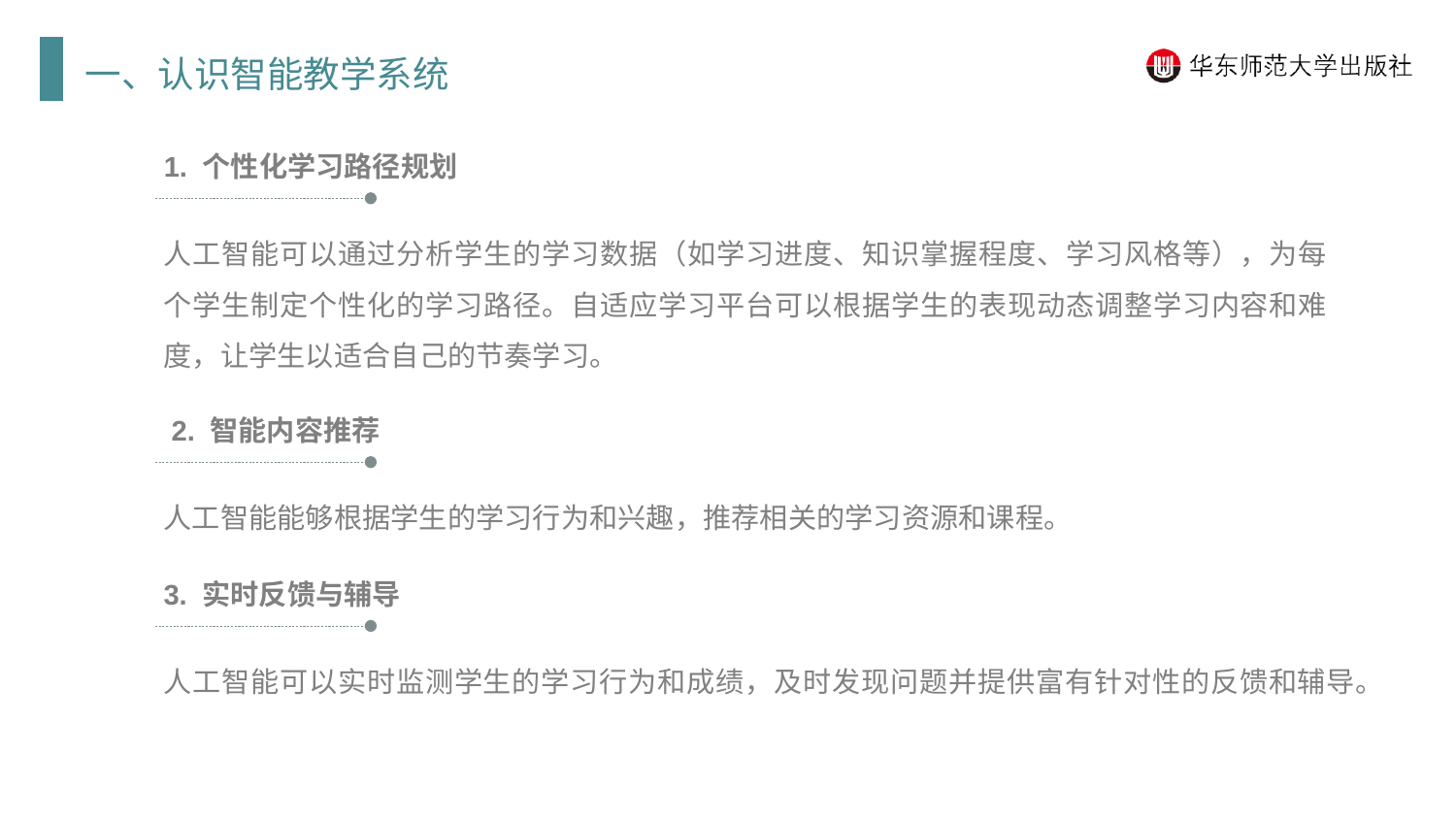

一、认识智能教学系统
1. 个性化学习路径规划
人工智能可以通过分析学生的学习数据（如学习进度、知识掌握程度、学习风格等），为每个学生制定个性化的学习路径。自适应学习平台可以根据学生的表现动态调整学习内容和难度，让学生以适合自己的节奏学习。
 2. 智能内容推荐
人工智能能够根据学生的学习行为和兴趣，推荐相关的学习资源和课程。
3. 实时反馈与辅导
人工智能可以实时监测学生的学习行为和成绩，及时发现问题并提供富有针对性的反馈和辅导。